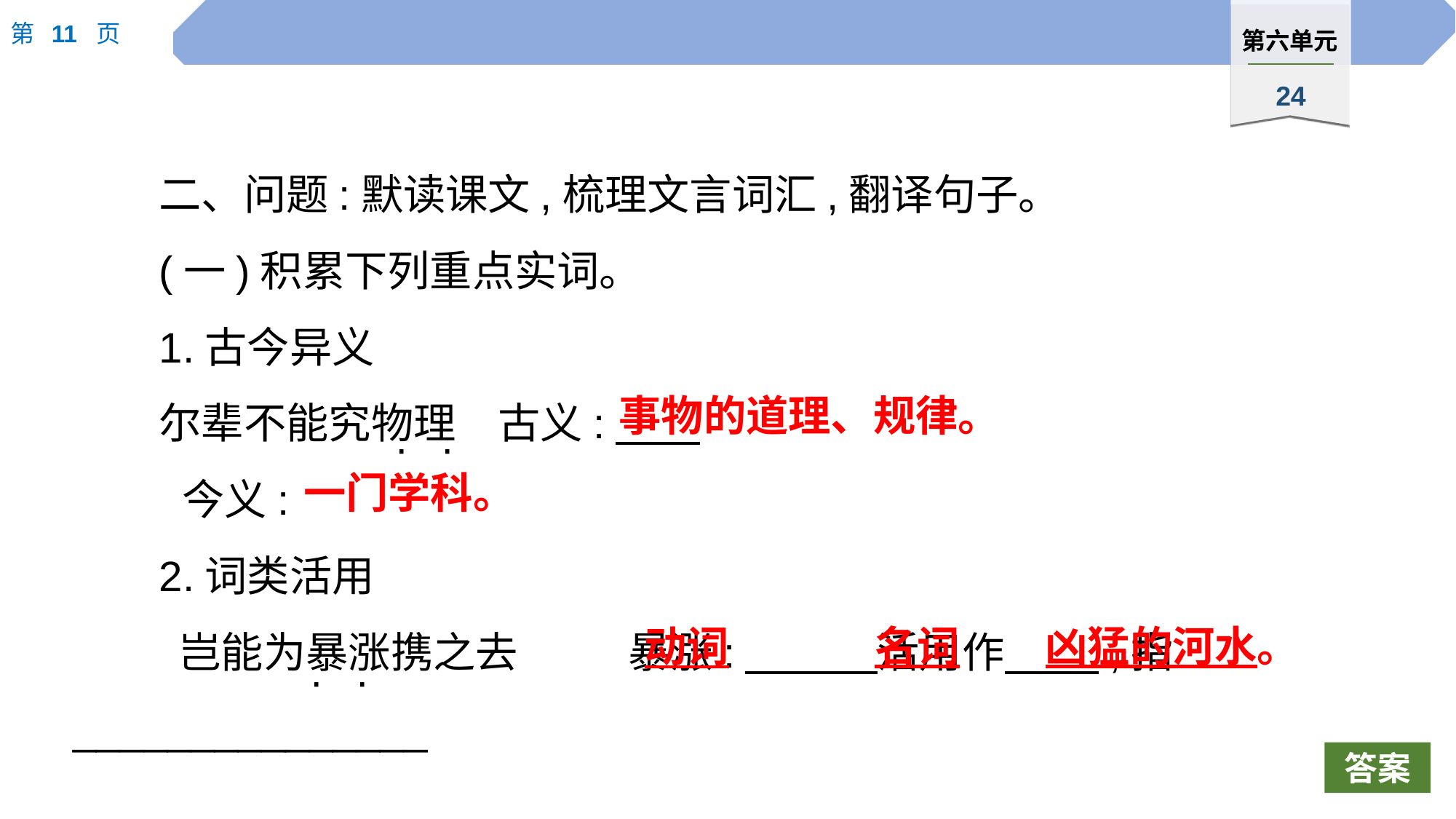

二、问题:默读课文,梳理文言词汇,翻译句子。
(一)积累下列重点实词。
1.古今异义
尔辈不能究物理　古义:
	今义:
2.词类活用
 岂能为暴涨携之去	 暴涨:　     　活用作　 　,指_______________
事物的道理、规律。
·
·
一门学科。
动词
名词
凶猛的河水。
·
·
答案